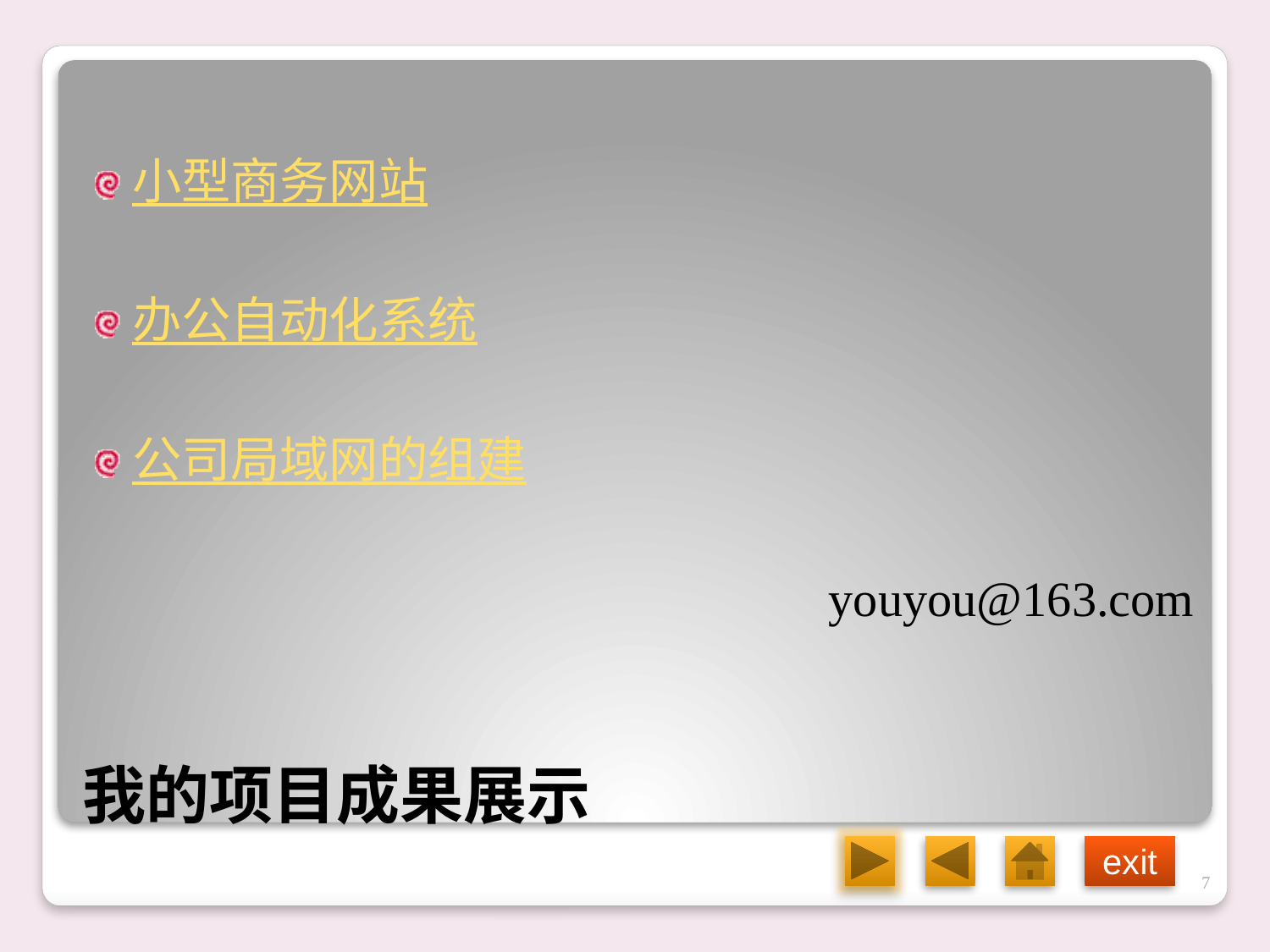

小型商务网站

办公自动化系统

公司局域网的组建

youyou@163.com

# 我的项目成果展示
7